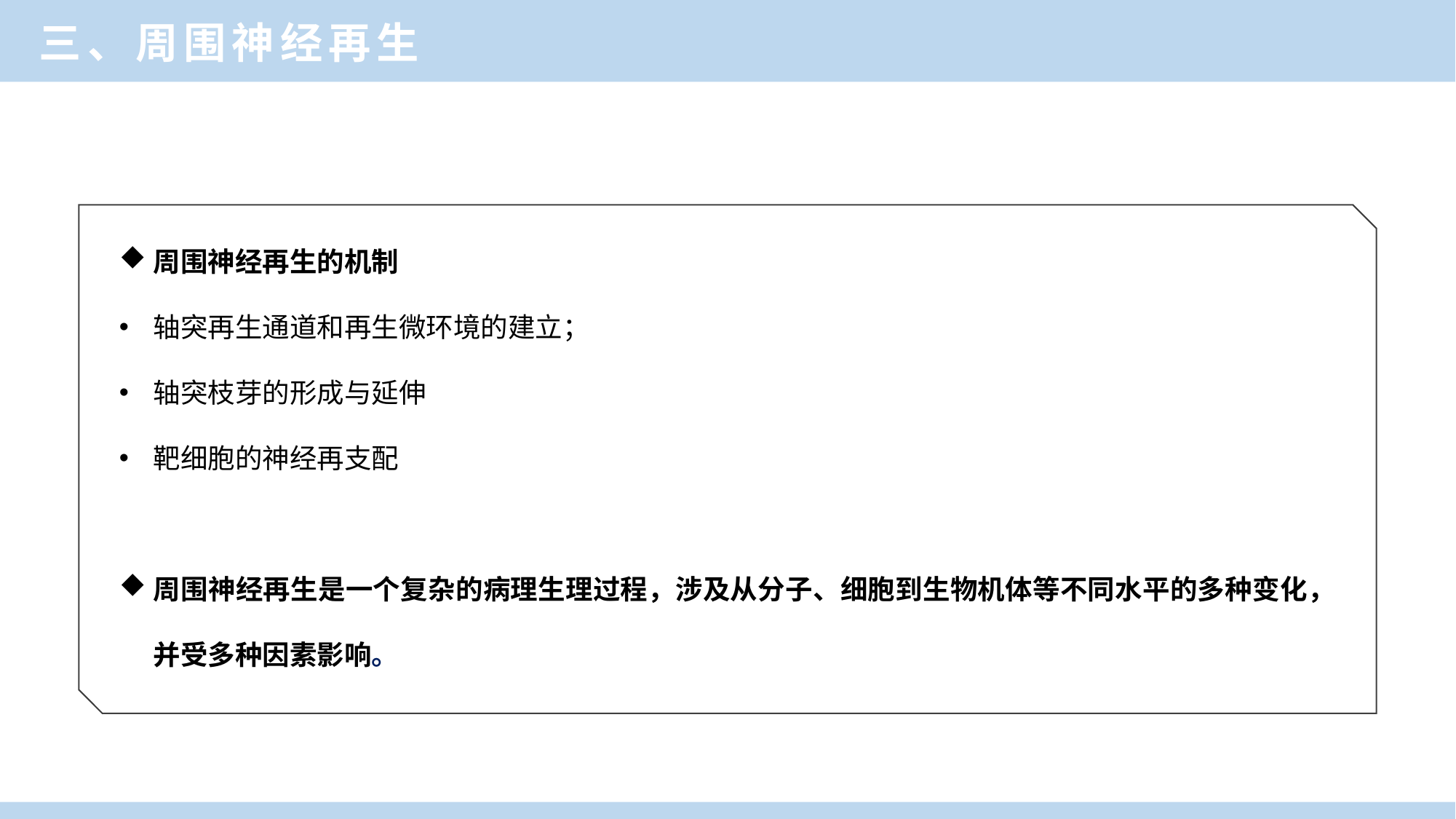

三、周围神经再生

周围神经再生的机制
轴突再生通道和再生微环境的建立；
轴突枝芽的形成与延伸
靶细胞的神经再支配

周围神经再生是一个复杂的病理生理过程，涉及从分子、细胞到生物机体等不同水平的多种变化，并受多种因素影响。